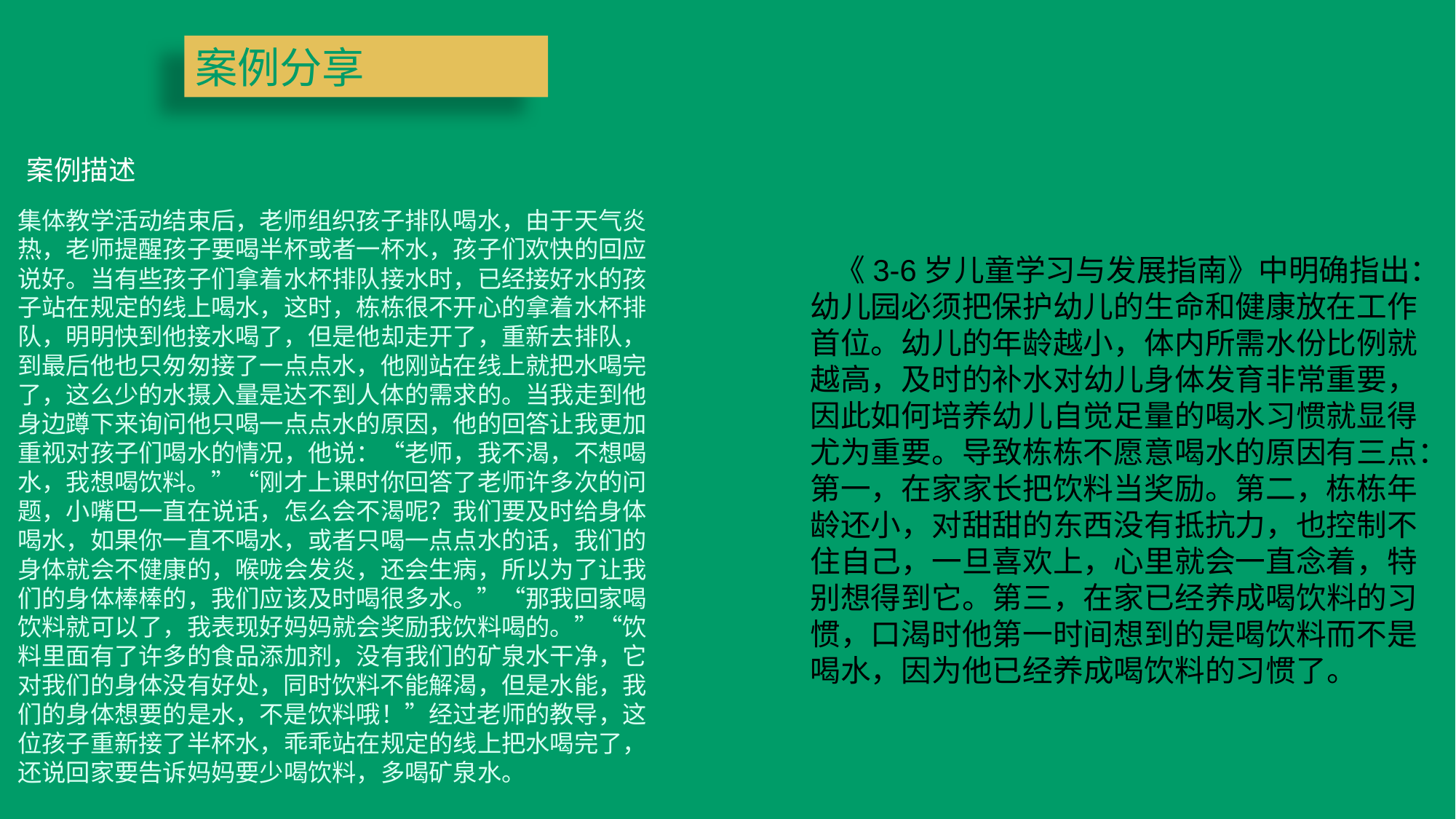

案例分享
   《3-6岁儿童学习与发展指南》中明确指出：幼儿园必须把保护幼儿的生命和健康放在工作首位。幼儿的年龄越小，体内所需水份比例就越高，及时的补水对幼儿身体发育非常重要，因此如何培养幼儿自觉足量的喝水习惯就显得尤为重要。导致栋栋不愿意喝水的原因有三点：第一，在家家长把饮料当奖励。第二，栋栋年龄还小，对甜甜的东西没有抵抗力，也控制不住自己，一旦喜欢上，心里就会一直念着，特别想得到它。第三，在家已经养成喝饮料的习惯，口渴时他第一时间想到的是喝饮料而不是喝水，因为他已经养成喝饮料的习惯了。
案例描述

案例分析
集体教学活动结束后，老师组织孩子排队喝水，由于天气炎热，老师提醒孩子要喝半杯或者一杯水，孩子们欢快的回应说好。当有些孩子们拿着水杯排队接水时，已经接好水的孩子站在规定的线上喝水，这时，栋栋很不开心的拿着水杯排队，明明快到他接水喝了，但是他却走开了，重新去排队，到最后他也只匆匆接了一点点水，他刚站在线上就把水喝完了，这么少的水摄入量是达不到人体的需求的。当我走到他身边蹲下来询问他只喝一点点水的原因，他的回答让我更加重视对孩子们喝水的情况，他说：“老师，我不渴，不想喝水，我想喝饮料。”“刚才上课时你回答了老师许多次的问题，小嘴巴一直在说话，怎么会不渴呢？我们要及时给身体喝水，如果你一直不喝水，或者只喝一点点水的话，我们的身体就会不健康的，喉咙会发炎，还会生病，所以为了让我们的身体棒棒的，我们应该及时喝很多水。”“那我回家喝饮料就可以了，我表现好妈妈就会奖励我饮料喝的。”“饮料里面有了许多的食品添加剂，没有我们的矿泉水干净，它对我们的身体没有好处，同时饮料不能解渴，但是水能，我们的身体想要的是水，不是饮料哦！”经过老师的教导，这位孩子重新接了半杯水，乖乖站在规定的线上把水喝完了，还说回家要告诉妈妈要少喝饮料，多喝矿泉水。
VS